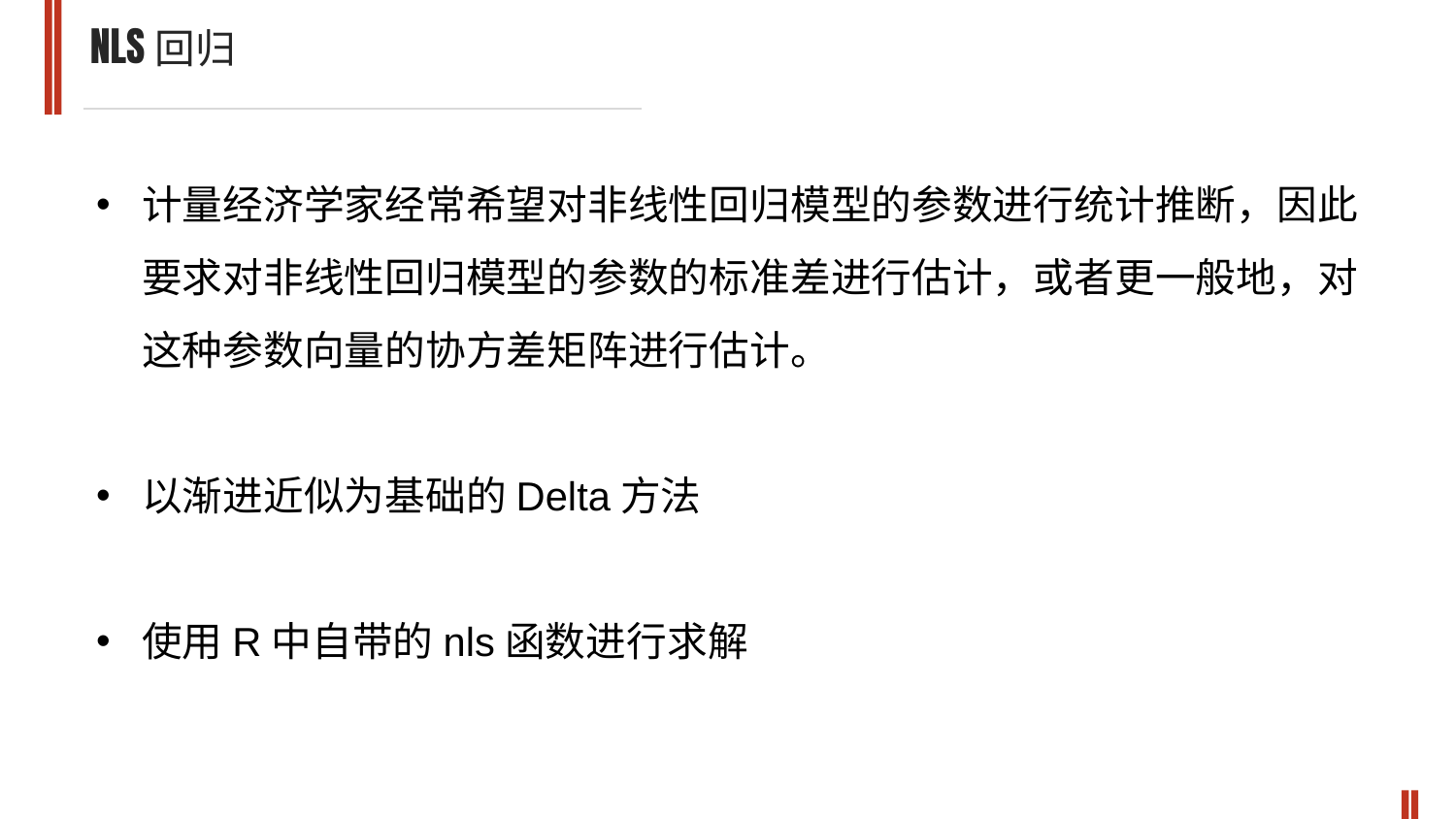

NLS回归
计量经济学家经常希望对非线性回归模型的参数进行统计推断，因此要求对非线性回归模型的参数的标准差进行估计，或者更一般地，对这种参数向量的协方差矩阵进行估计。

以渐进近似为基础的Delta方法

使用R中自带的nls函数进行求解